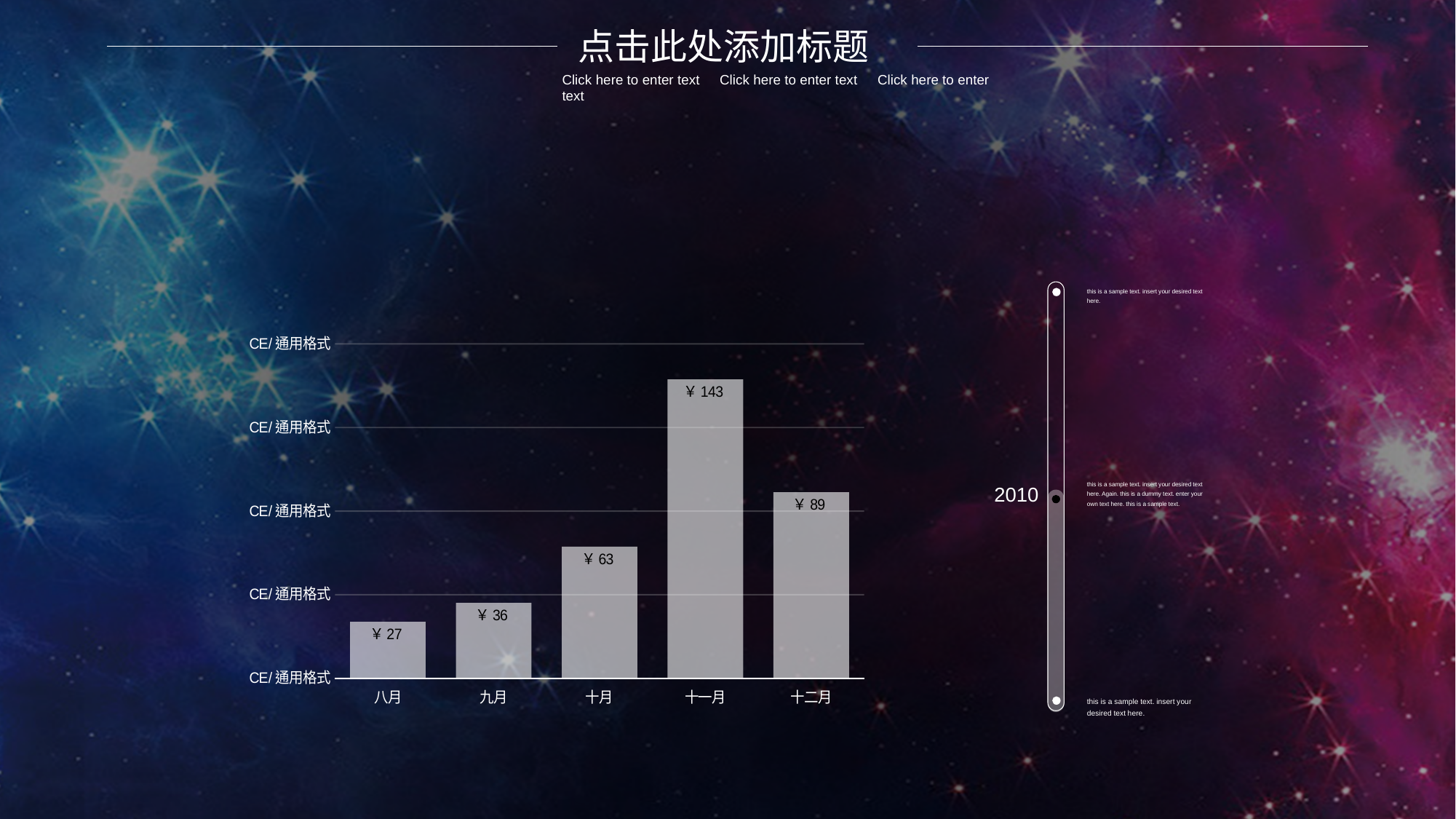

点击此处添加标题
Click here to enter text　Click here to enter text　Click here to enter text
this is a sample text. insert your desired text here.

### Chart:

| Category | 区域 1 |
|---|---|
| 八月 | 27.0 |
| 九月 | 36.0 |
| 十月 | 63.0 |
| 十一月 | 143.0 |
| 十二月 | 89.0 |
this is a sample text. insert your desired text here. Again. this is a dummy text. enter your own text here. this is a sample text.
2010
this is a sample text. insert your desired text here.